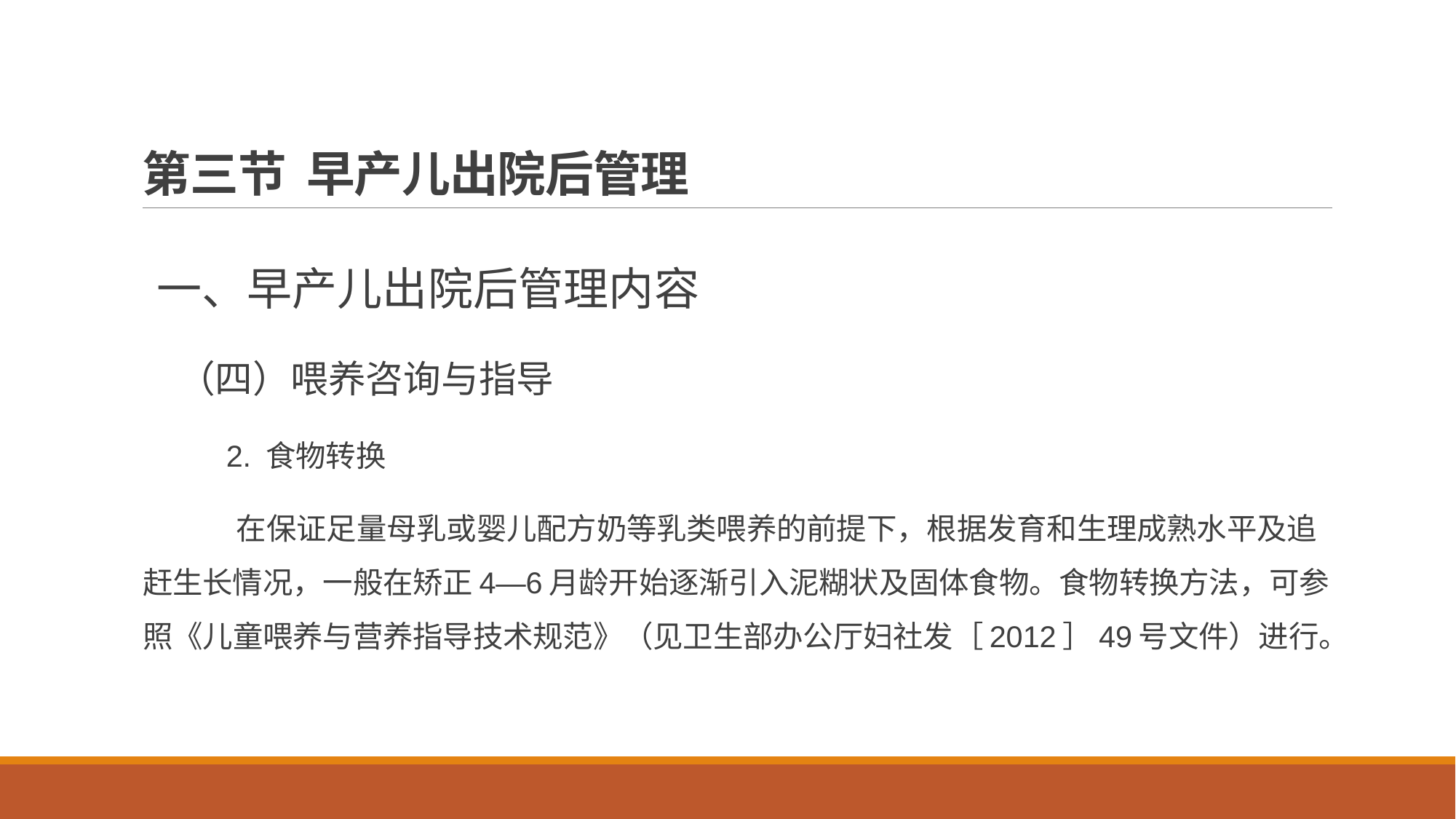

# 第三节  早产儿出院后管理
 一、早产儿出院后管理内容
    （四）喂养咨询与指导
           2. 食物转换
             在保证足量母乳或婴儿配方奶等乳类喂养的前提下，根据发育和生理成熟水平及追赶生长情况，一般在矫正4—6月龄开始逐渐引入泥糊状及固体食物。食物转换方法，可参照《儿童喂养与营养指导技术规范》（见卫生部办公厅妇社发［2012］49号文件）进行。